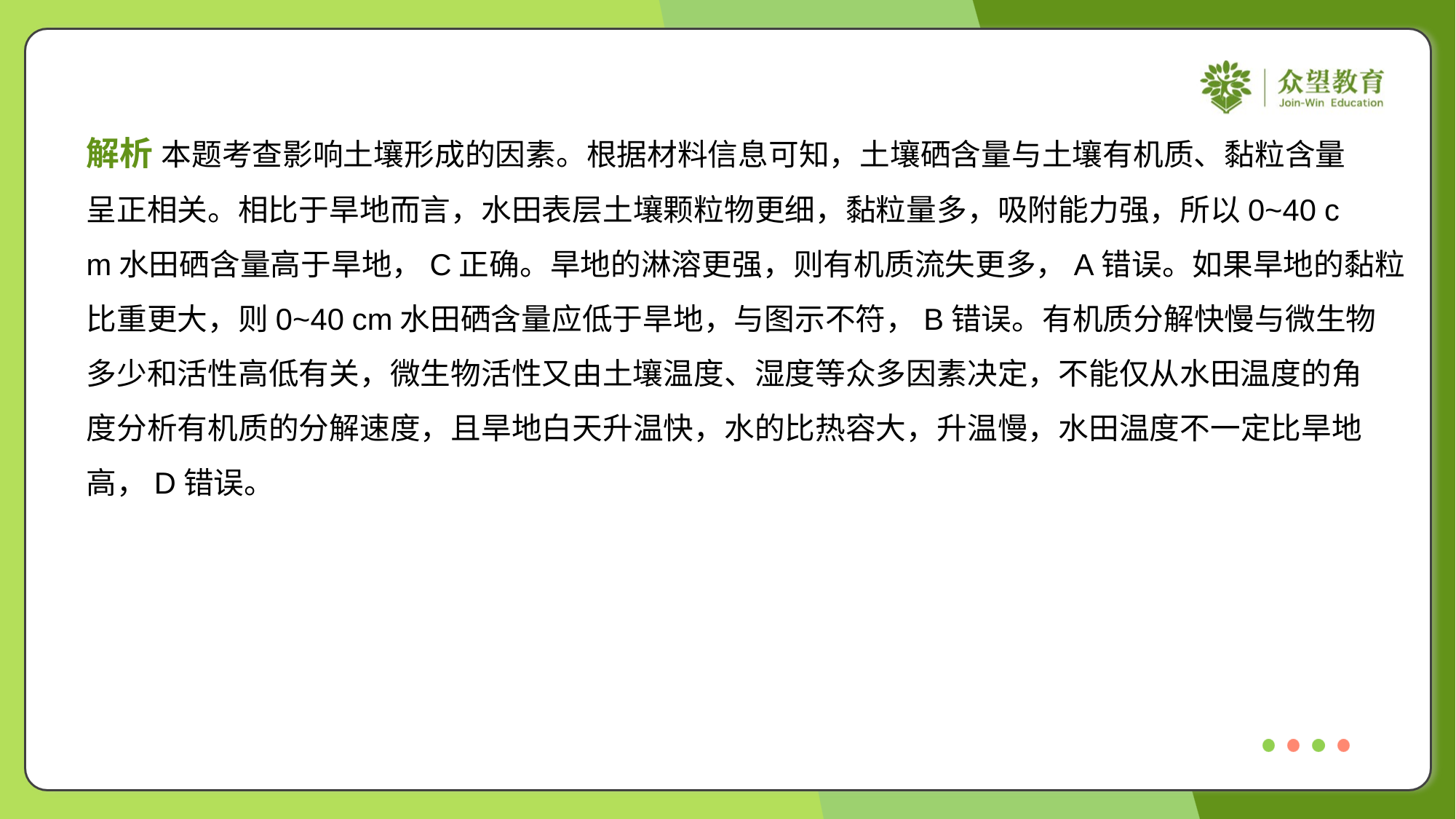

解析 本题考查影响土壤形成的因素。根据材料信息可知，土壤硒含量与土壤有机质、黏粒含量
呈正相关。相比于旱地而言，水田表层土壤颗粒物更细，黏粒量多，吸附能力强，所以0~40 c
m水田硒含量高于旱地，C正确。旱地的淋溶更强，则有机质流失更多，A错误。如果旱地的黏粒
比重更大，则0~40 cm水田硒含量应低于旱地，与图示不符，B错误。有机质分解快慢与微生物
多少和活性高低有关，微生物活性又由土壤温度、湿度等众多因素决定，不能仅从水田温度的角
度分析有机质的分解速度，且旱地白天升温快，水的比热容大，升温慢，水田温度不一定比旱地
高，D错误。